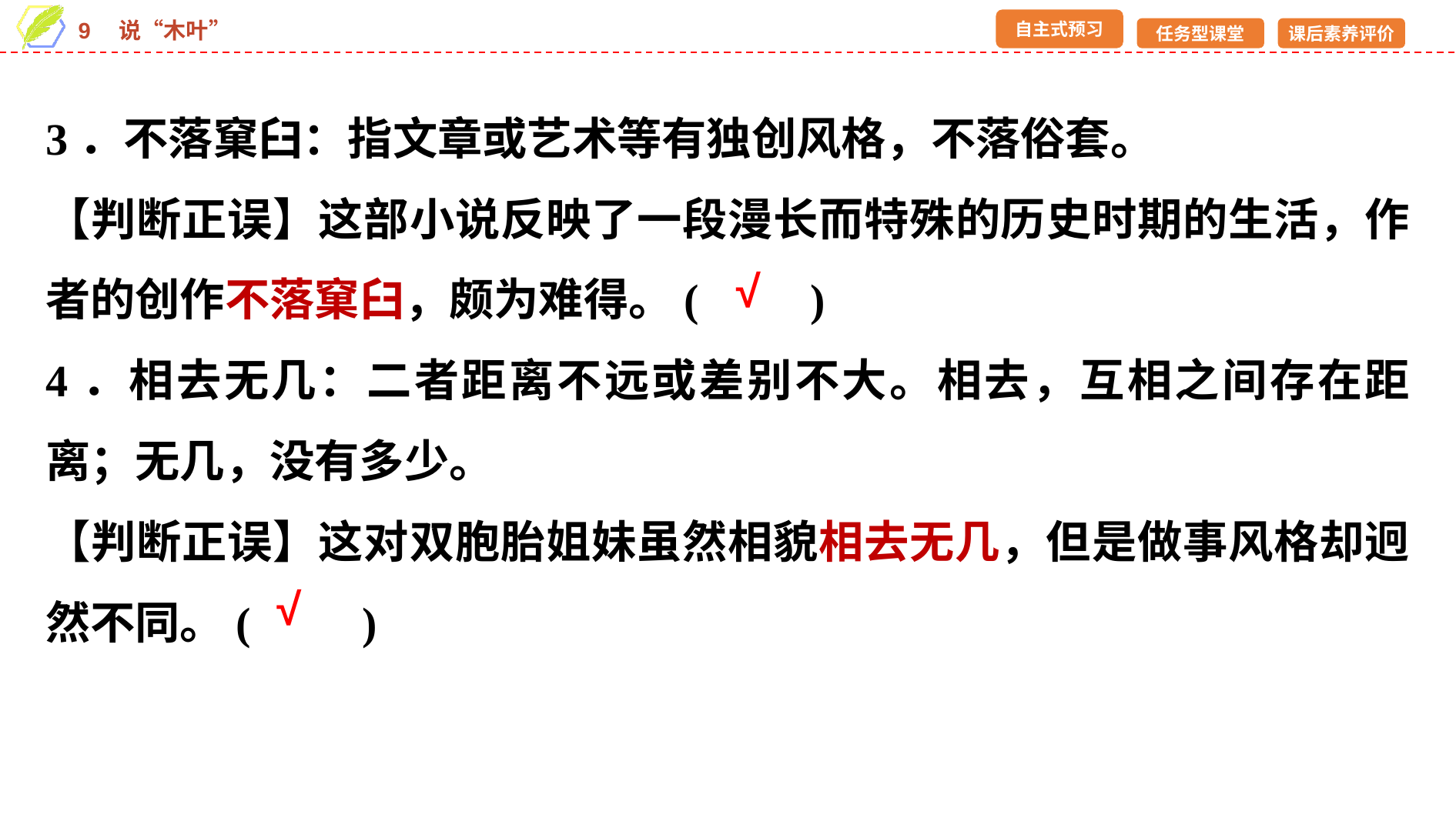

3．不落窠臼：指文章或艺术等有独创风格，不落俗套。
【判断正误】这部小说反映了一段漫长而特殊的历史时期的生活，作者的创作不落窠臼，颇为难得。(　　)
4．相去无几：二者距离不远或差别不大。相去，互相之间存在距离；无几，没有多少。
【判断正误】这对双胞胎姐妹虽然相貌相去无几，但是做事风格却迥然不同。(　　)
√
√